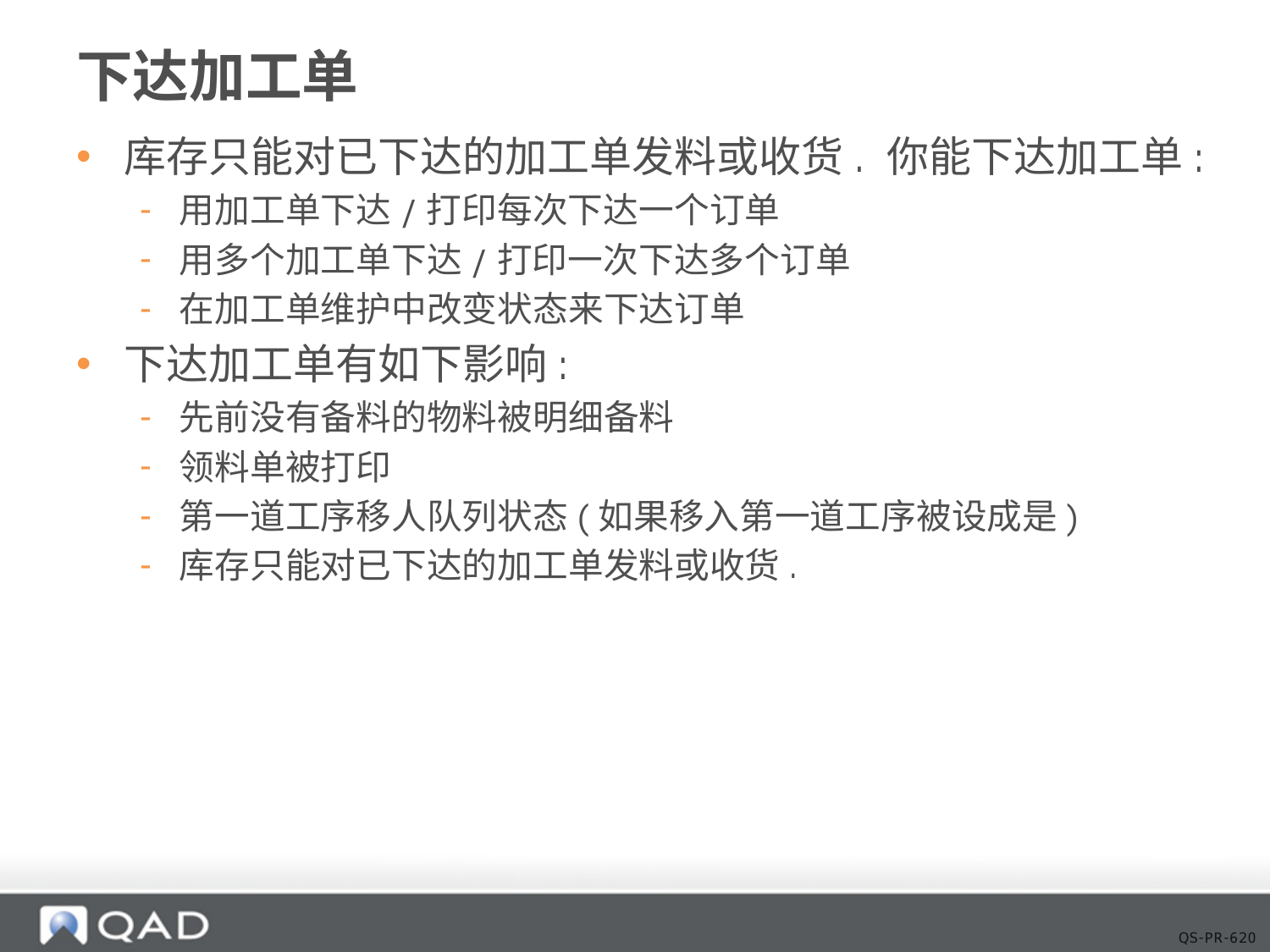

# 下达加工单
库存只能对已下达的加工单发料或收货. 你能下达加工单:
用加工单下达/打印每次下达一个订单
用多个加工单下达/打印一次下达多个订单
在加工单维护中改变状态来下达订单
下达加工单有如下影响:
先前没有备料的物料被明细备料
领料单被打印
第一道工序移人队列状态(如果移入第一道工序被设成是)
库存只能对已下达的加工单发料或收货.
QS-PR-620